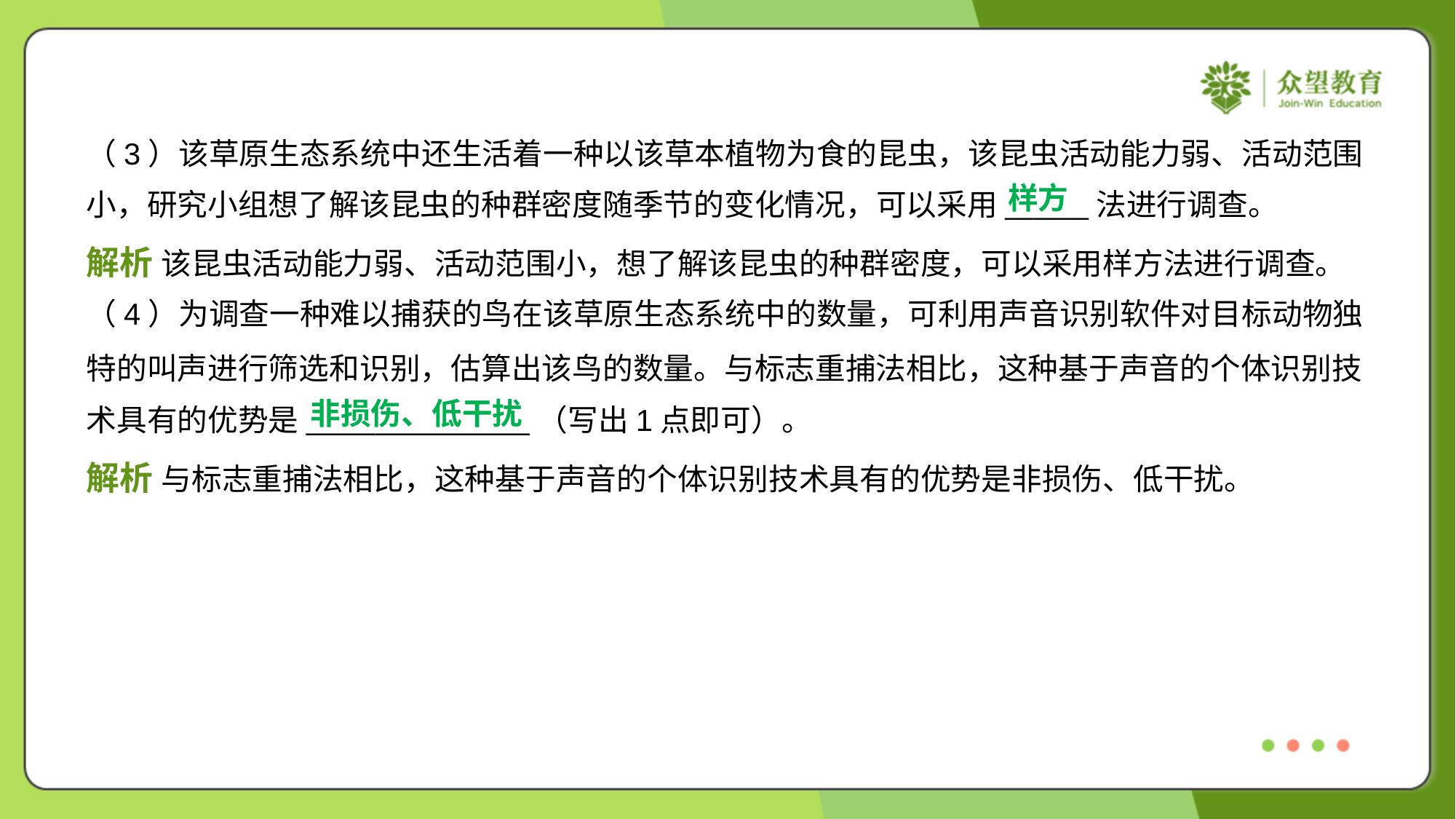

（3）该草原生态系统中还生活着一种以该草本植物为食的昆虫，该昆虫活动能力弱、活动范围
小，研究小组想了解该昆虫的种群密度随季节的变化情况，可以采用______法进行调查。
样方
解析 该昆虫活动能力弱、活动范围小，想了解该昆虫的种群密度，可以采用样方法进行调查。
（4）为调查一种难以捕获的鸟在该草原生态系统中的数量，可利用声音识别软件对目标动物独
特的叫声进行筛选和识别，估算出该鸟的数量。与标志重捕法相比，这种基于声音的个体识别技
术具有的优势是________________（写出1点即可）。
非损伤、低干扰
解析 与标志重捕法相比，这种基于声音的个体识别技术具有的优势是非损伤、低干扰。